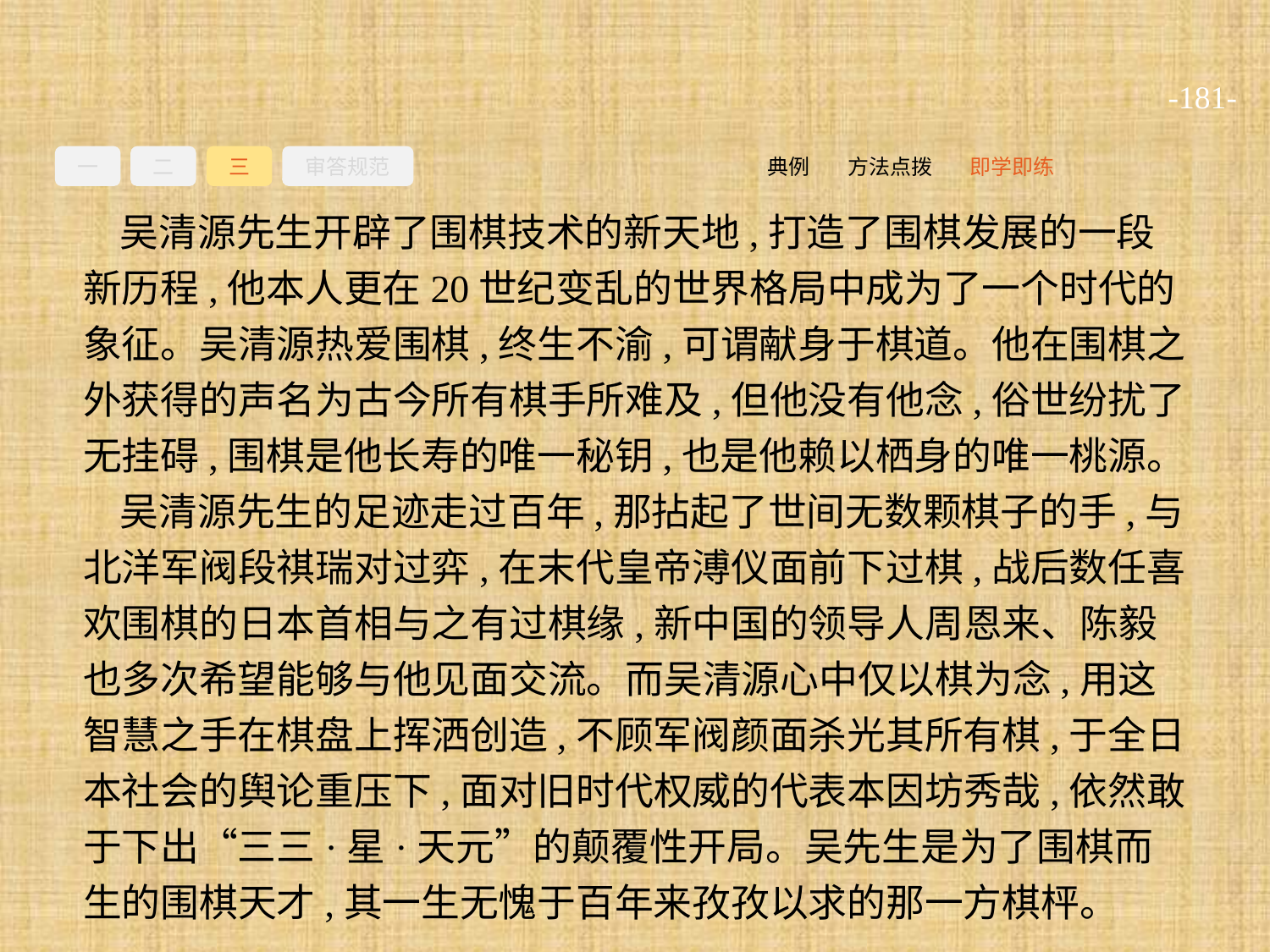

-181-
一
二
三
审答规范
即学即练
方法点拨
典例
吴清源先生开辟了围棋技术的新天地,打造了围棋发展的一段新历程,他本人更在20世纪变乱的世界格局中成为了一个时代的象征。吴清源热爱围棋,终生不渝,可谓献身于棋道。他在围棋之外获得的声名为古今所有棋手所难及,但他没有他念,俗世纷扰了无挂碍,围棋是他长寿的唯一秘钥,也是他赖以栖身的唯一桃源。
吴清源先生的足迹走过百年,那拈起了世间无数颗棋子的手,与北洋军阀段祺瑞对过弈,在末代皇帝溥仪面前下过棋,战后数任喜欢围棋的日本首相与之有过棋缘,新中国的领导人周恩来、陈毅也多次希望能够与他见面交流。而吴清源心中仅以棋为念,用这智慧之手在棋盘上挥洒创造,不顾军阀颜面杀光其所有棋,于全日本社会的舆论重压下,面对旧时代权威的代表本因坊秀哉,依然敢于下出“三三·星·天元”的颠覆性开局。吴先生是为了围棋而生的围棋天才,其一生无愧于百年来孜孜以求的那一方棋枰。